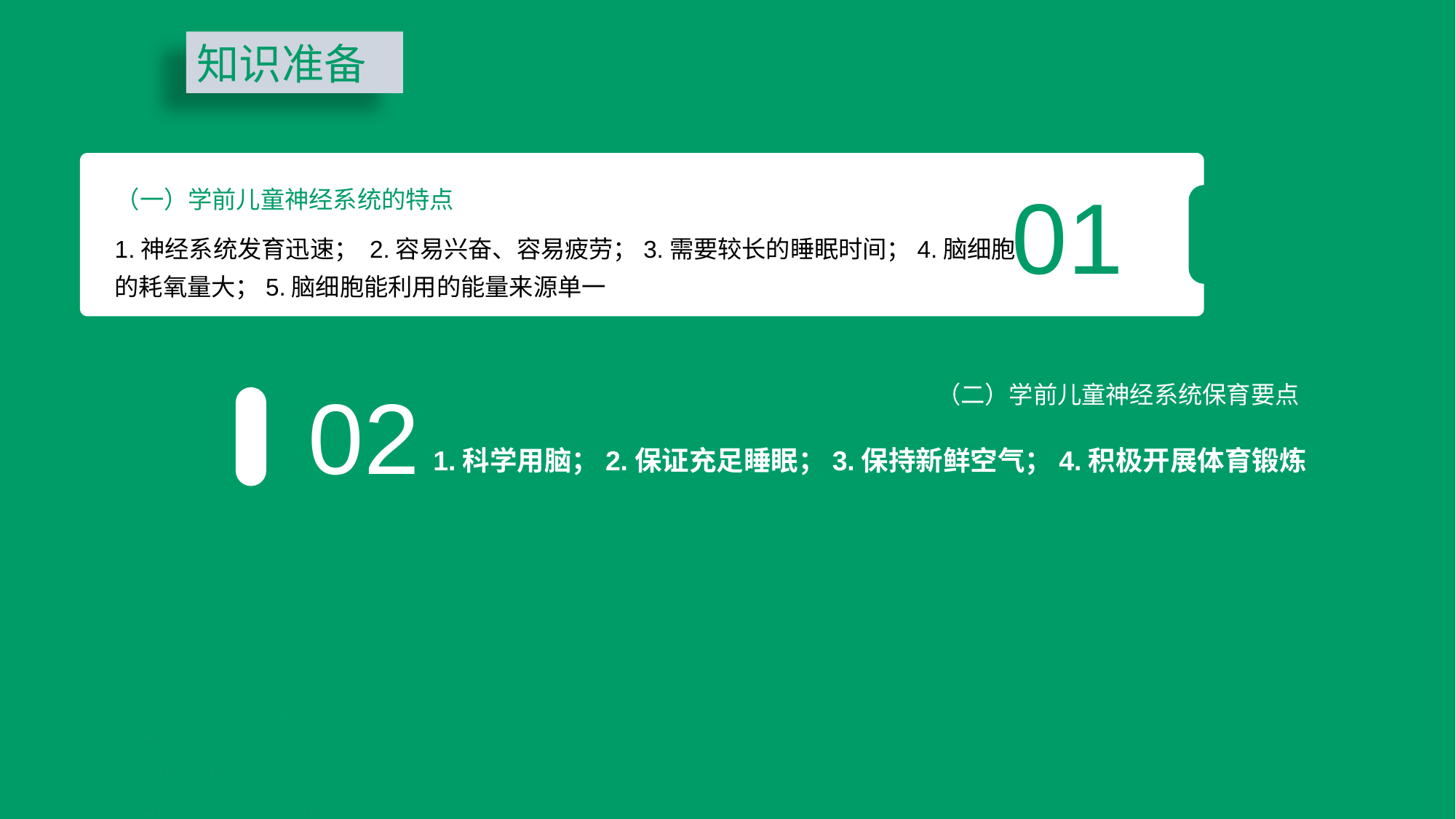

知识准备

01
（一）学前儿童神经系统的特点

1.神经系统发育迅速； 2.容易兴奋、容易疲劳；3.需要较长的睡眠时间；4.脑细胞的耗氧量大；5.脑细胞能利用的能量来源单一

02
（二）学前儿童神经系统保育要点

1.科学用脑；2.保证充足睡眠；3.保持新鲜空气；4.积极开展体育锻炼